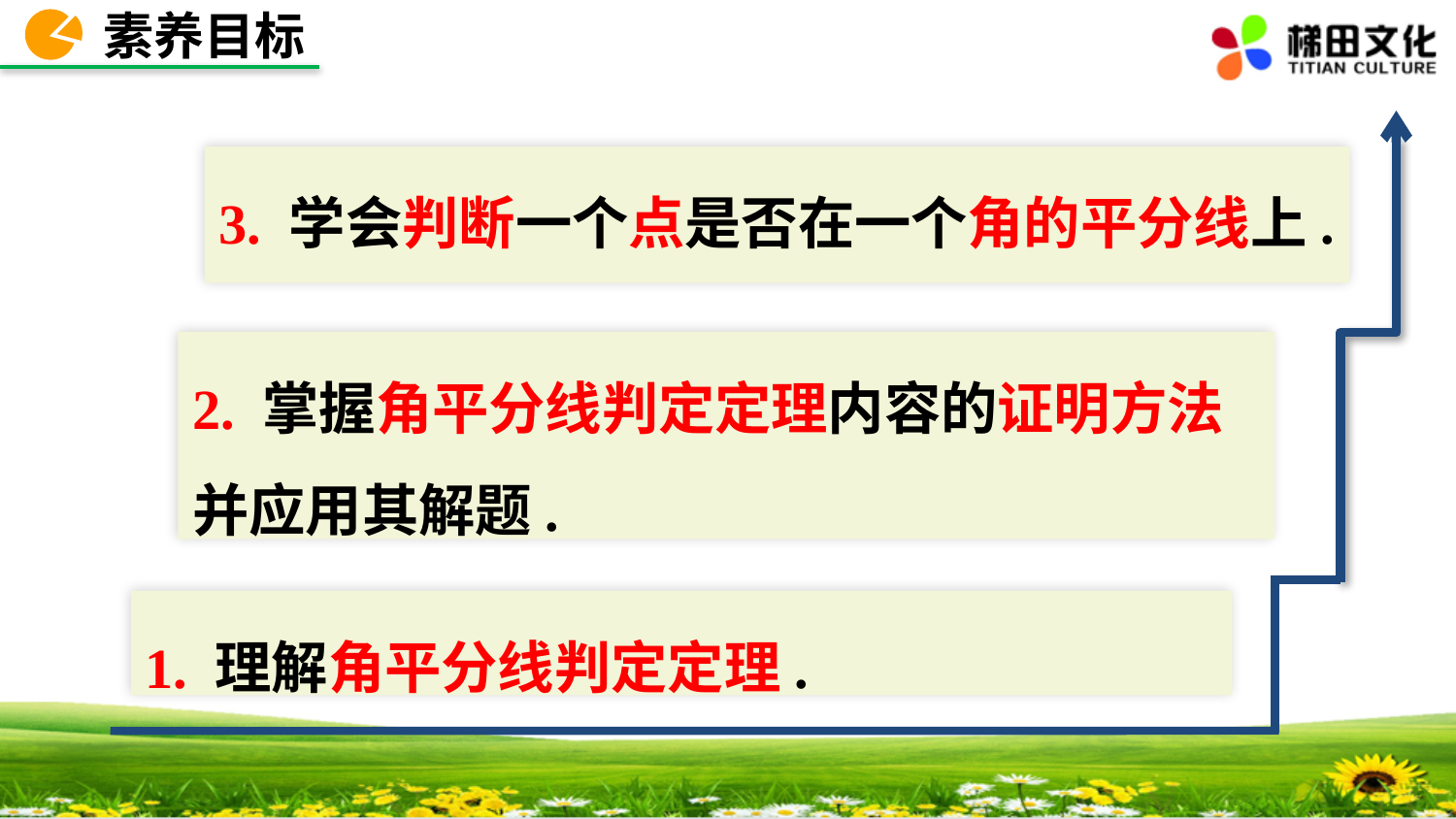

素养目标

3. 学会判断一个点是否在一个角的平分线上.
2. 掌握角平分线判定定理内容的证明方法并应用其解题.
1. 理解角平分线判定定理.